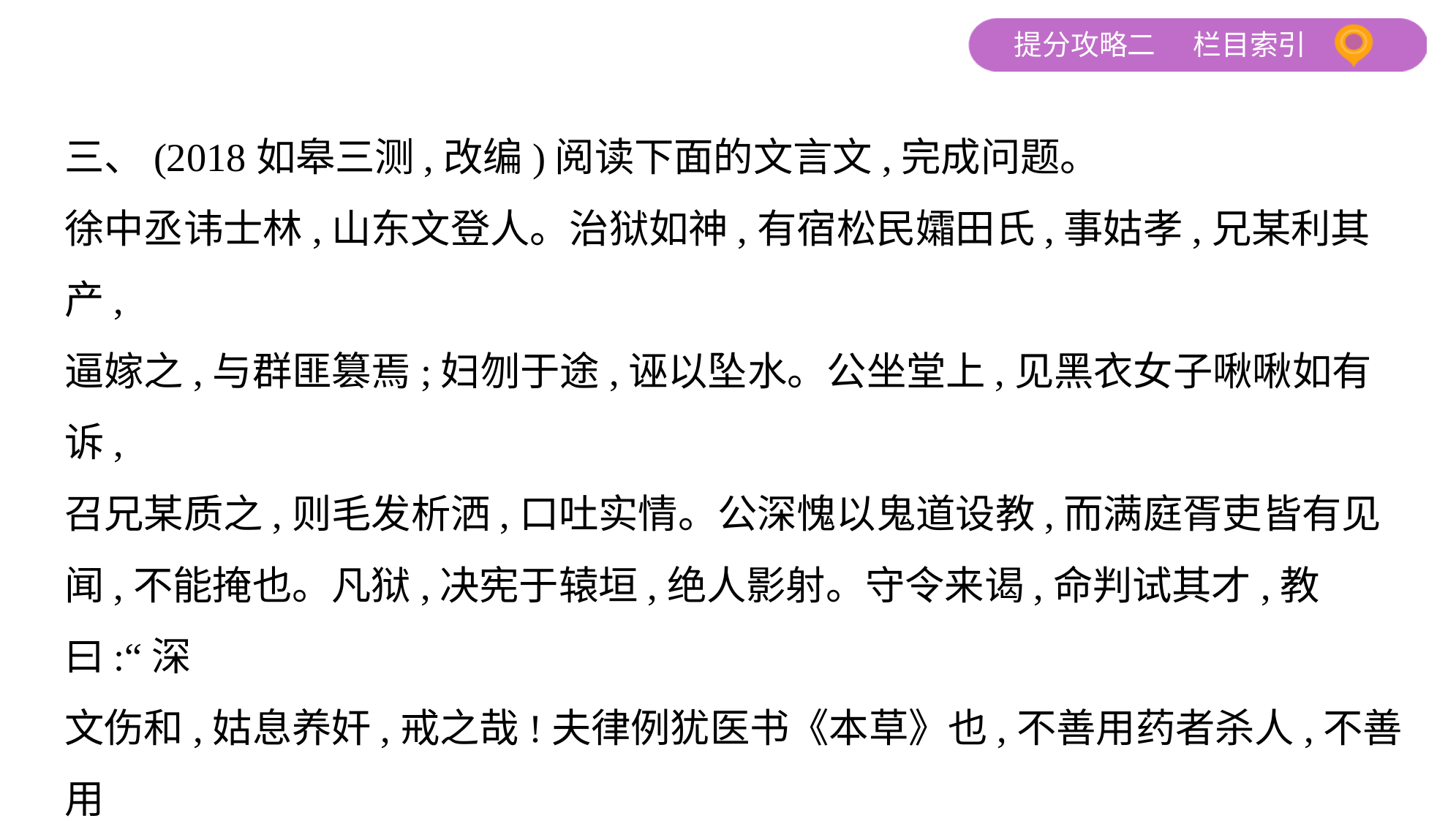

三、(2018如皋三测,改编)阅读下面的文言文,完成问题。
徐中丞讳士林,山东文登人。治狱如神,有宿松民孀田氏,事姑孝,兄某利其产,
逼嫁之,与群匪篡焉;妇刎于途,诬以坠水。公坐堂上,见黑衣女子啾啾如有诉,
召兄某质之,则毛发析洒,口吐实情。公深愧以鬼道设教,而满庭胥吏皆有见
闻,不能掩也。凡狱,决宪于辕垣,绝人影射。守令来谒,命判试其才,教曰:“深
文伤和,姑息养奸,戒之哉!夫律例犹医书《本草》也,不善用药者杀人,不善用
律者亦如之。”
性廉信而绝不自矜。尝贺长至节,天寒裘秃,按察使包括以貂假公,公披之如
忘,涕唾交挥,家人耳语曰:“此包公衣也。”公大惭谢过。少顷,论公事快,挥